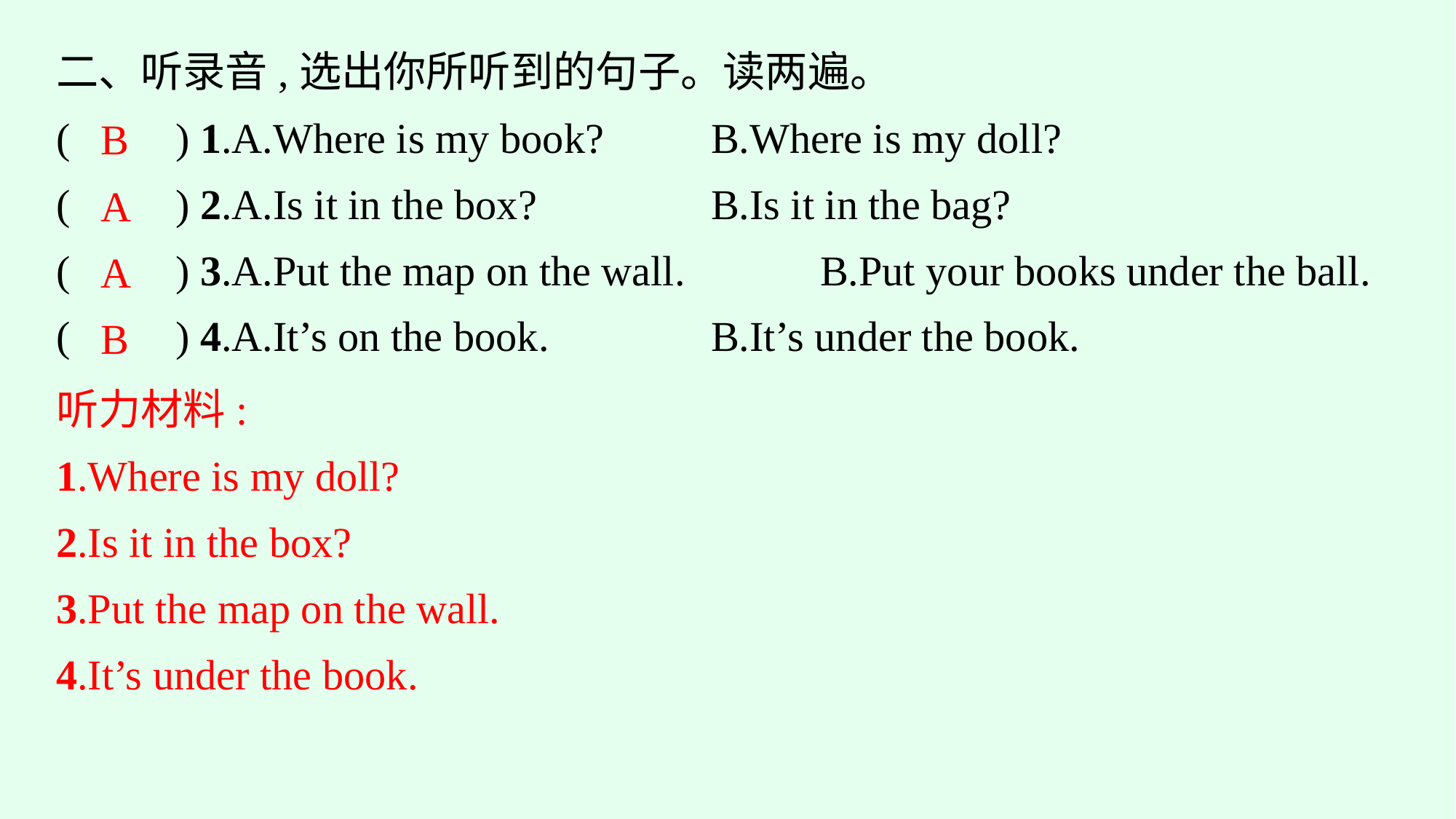

二、听录音,选出你所听到的句子。读两遍。
(　　) 1.A.Where is my book?　　	B.Where is my doll?
(　　) 2.A.Is it in the box?			B.Is it in the bag?
(　　) 3.A.Put the map on the wall.　	B.Put your books under the ball.
(　　) 4.A.It’s on the book.			B.It’s under the book.
B
A
A
B
听力材料:
1.Where is my doll?
2.Is it in the box?
3.Put the map on the wall.
4.It’s under the book.